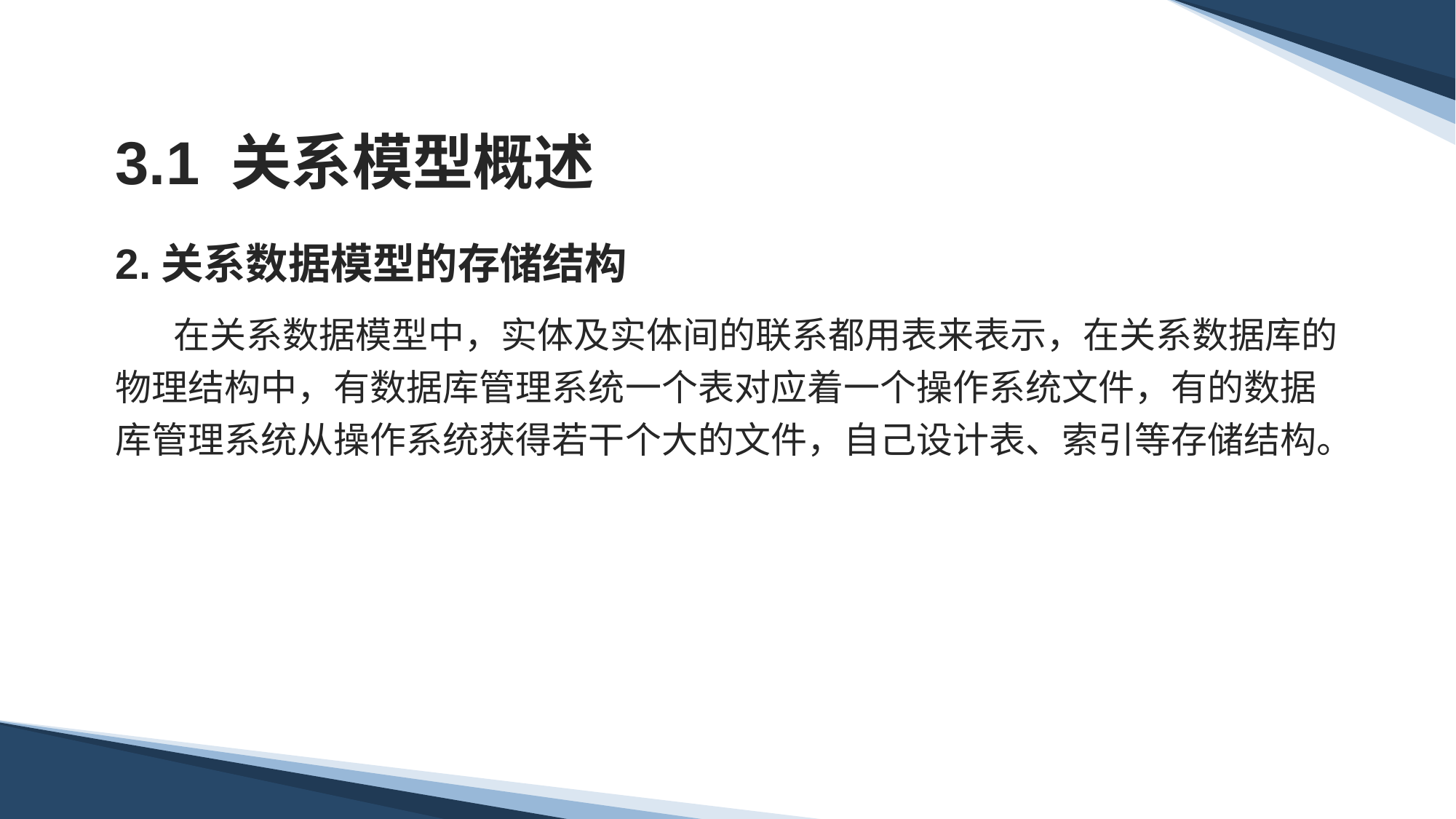

# 3.1 关系模型概述
2.关系数据模型的存储结构
      在关系数据模型中，实体及实体间的联系都用表来表示，在关系数据库的物理结构中，有数据库管理系统一个表对应着一个操作系统文件，有的数据库管理系统从操作系统获得若干个大的文件，自己设计表、索引等存储结构。